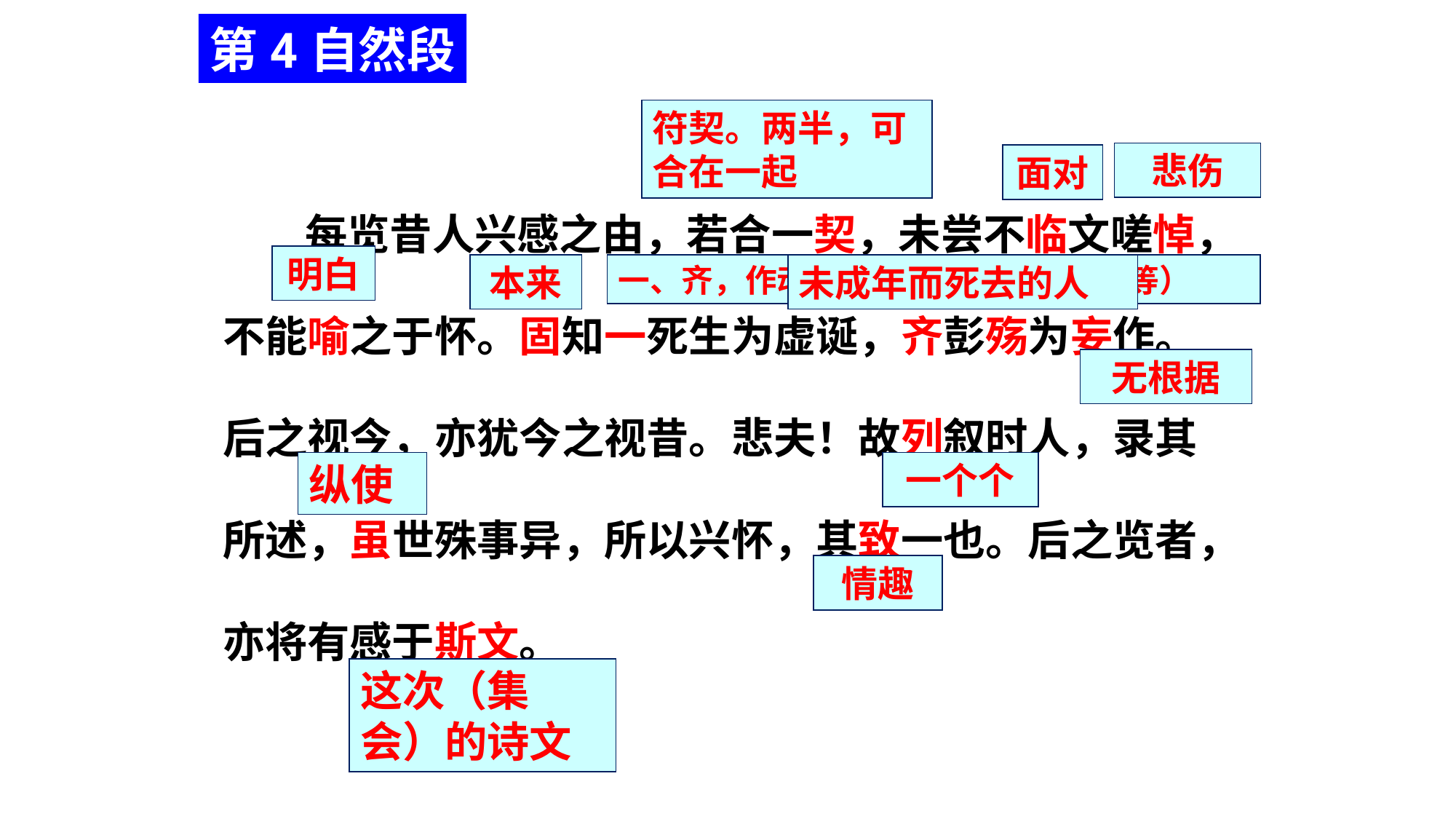

第4自然段
符契。两半，可合在一起
悲伤
面对
         每览昔人兴感之由，若合一契，未尝不临文嗟悼，不能喻之于怀。固知一死生为虚诞，齐彭殇为妄作。后之视今，亦犹今之视昔。悲夫！故列叙时人，录其所述，虽世殊事异，所以兴怀，其致一也。后之览者，亦将有感于斯文。
明白
本来
一、齐，作动词。把…看做一样（相等）
未成年而死去的人
无根据
纵使
一个个
情趣
这次（集会）的诗文